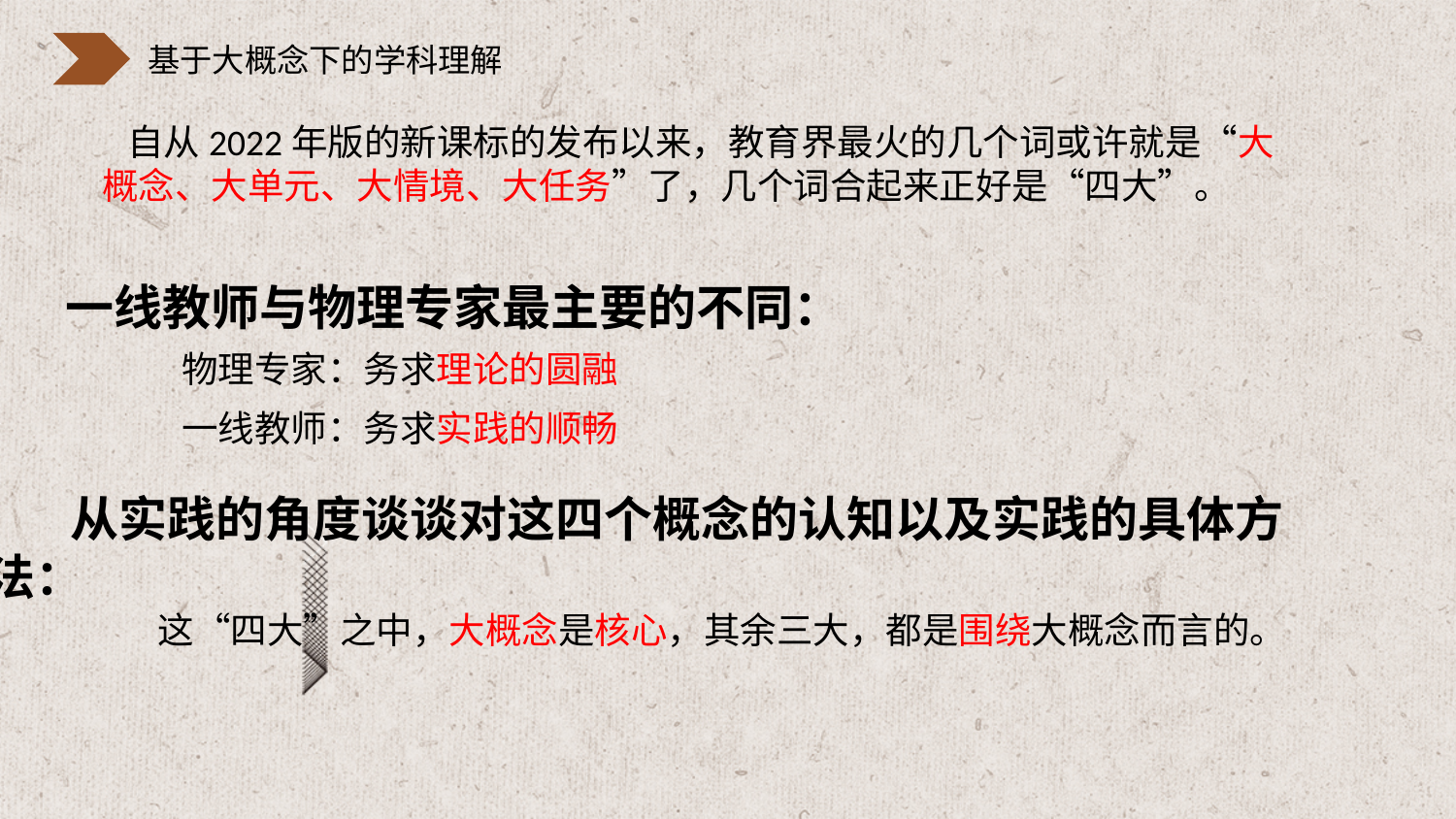

自从2022年版的新课标的发布以来，教育界最火的几个词或许就是“大概念、大单元、大情境、大任务”了，几个词合起来正好是“四大”。
一线教师与物理专家最主要的不同：
物理专家：务求理论的圆融
一线教师：务求实践的顺畅
         从实践的角度谈谈对这四个概念的认知以及实践的具体方法：
这“四大”之中，大概念是核心，其余三大，都是围绕大概念而言的。